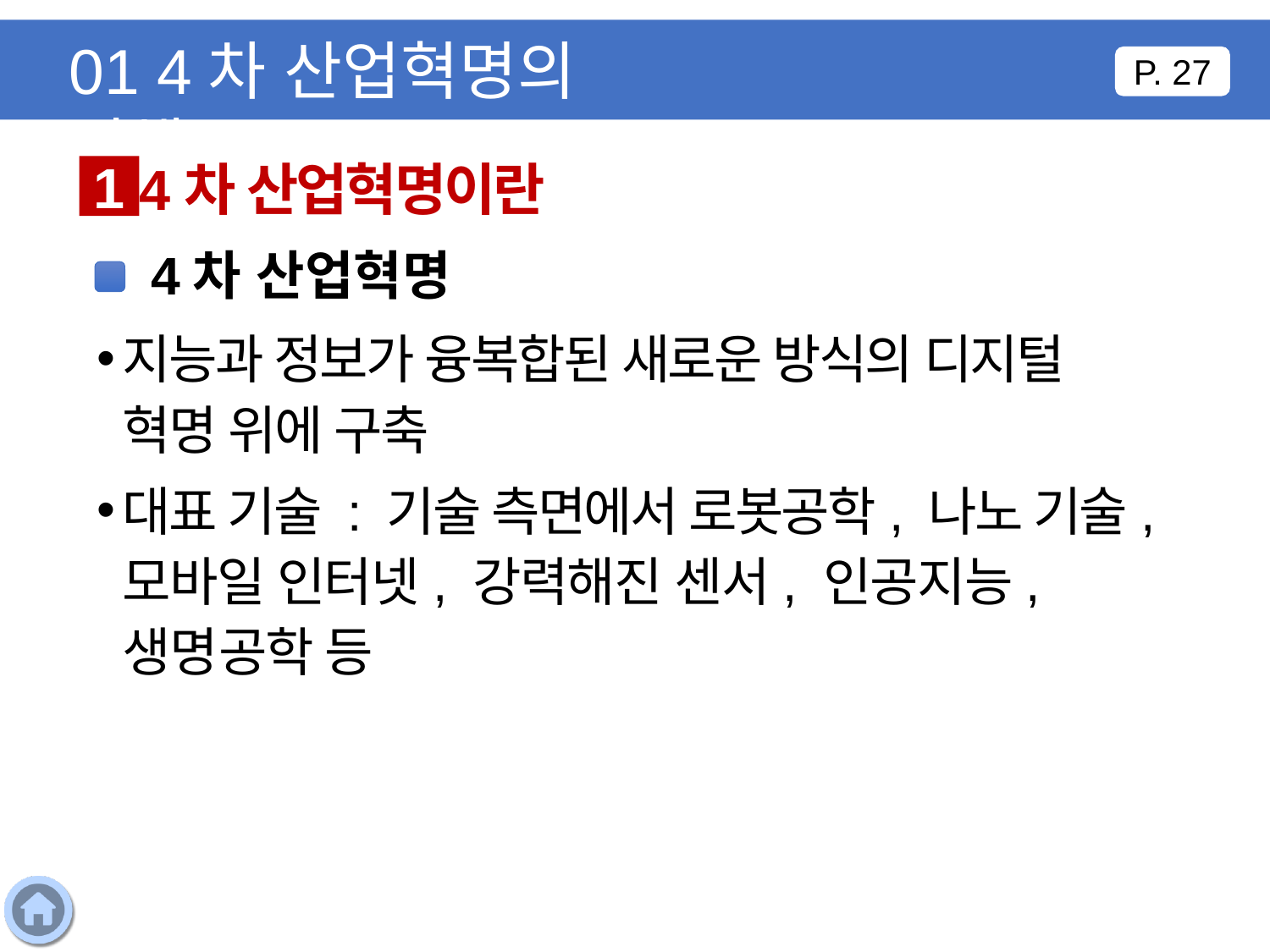

01 4차 산업혁명의 이해
P. 27
4차 산업혁명이란
1
4차 산업혁명

지능과 정보가 융복합된 새로운 방식의 디지털 혁명 위에 구축
대표 기술 : 기술 측면에서 로봇공학, 나노 기술, 모바일 인터넷, 강력해진 센서, 인공지능, 생명공학 등